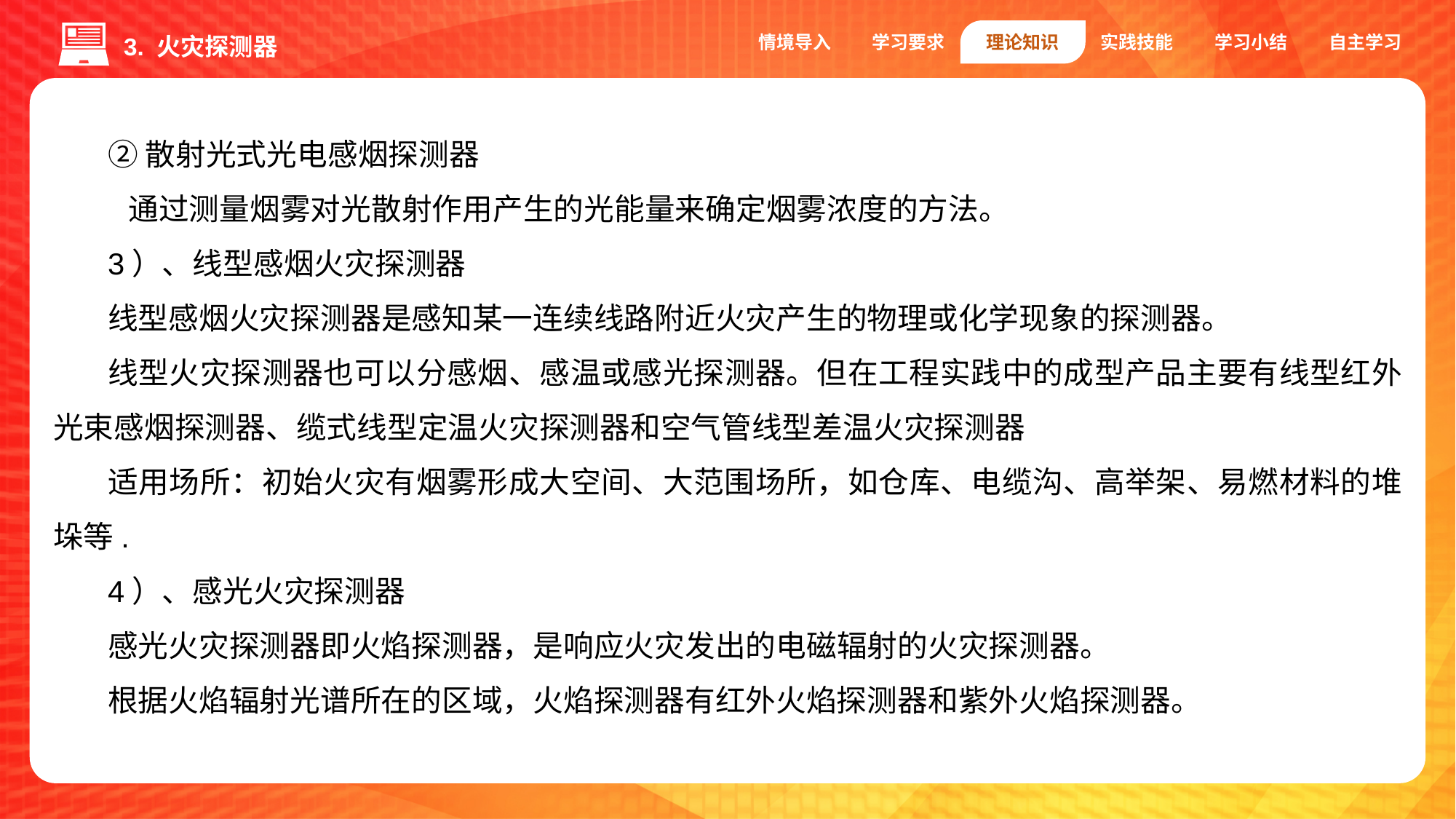

情境导入
学习要求
理论知识
实践技能
学习小结
自主学习

3. 火灾探测器
②散射光式光电感烟探测器
  通过测量烟雾对光散射作用产生的光能量来确定烟雾浓度的方法。
3）、线型感烟火灾探测器
线型感烟火灾探测器是感知某一连续线路附近火灾产生的物理或化学现象的探测器。
线型火灾探测器也可以分感烟、感温或感光探测器。但在工程实践中的成型产品主要有线型红外光束感烟探测器、缆式线型定温火灾探测器和空气管线型差温火灾探测器
适用场所：初始火灾有烟雾形成大空间、大范围场所，如仓库、电缆沟、高举架、易燃材料的堆垛等.
4）、感光火灾探测器
感光火灾探测器即火焰探测器，是响应火灾发出的电磁辐射的火灾探测器。
根据火焰辐射光谱所在的区域，火焰探测器有红外火焰探测器和紫外火焰探测器。